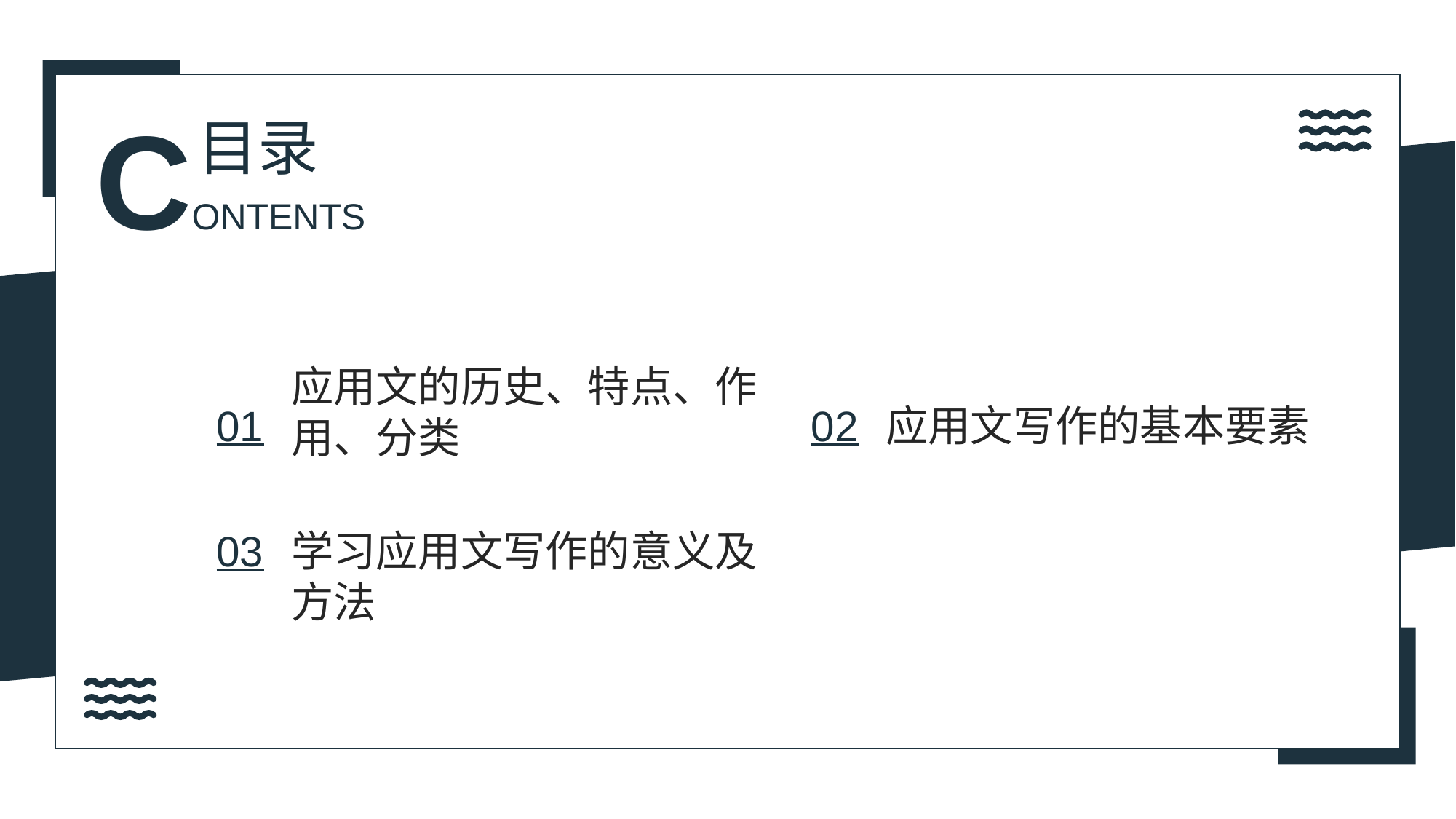

CONTENTS
目录

应用文的历史、特点、作用、分类
01
02
应用文写作的基本要素
学习应用文写作的意义及方法
03